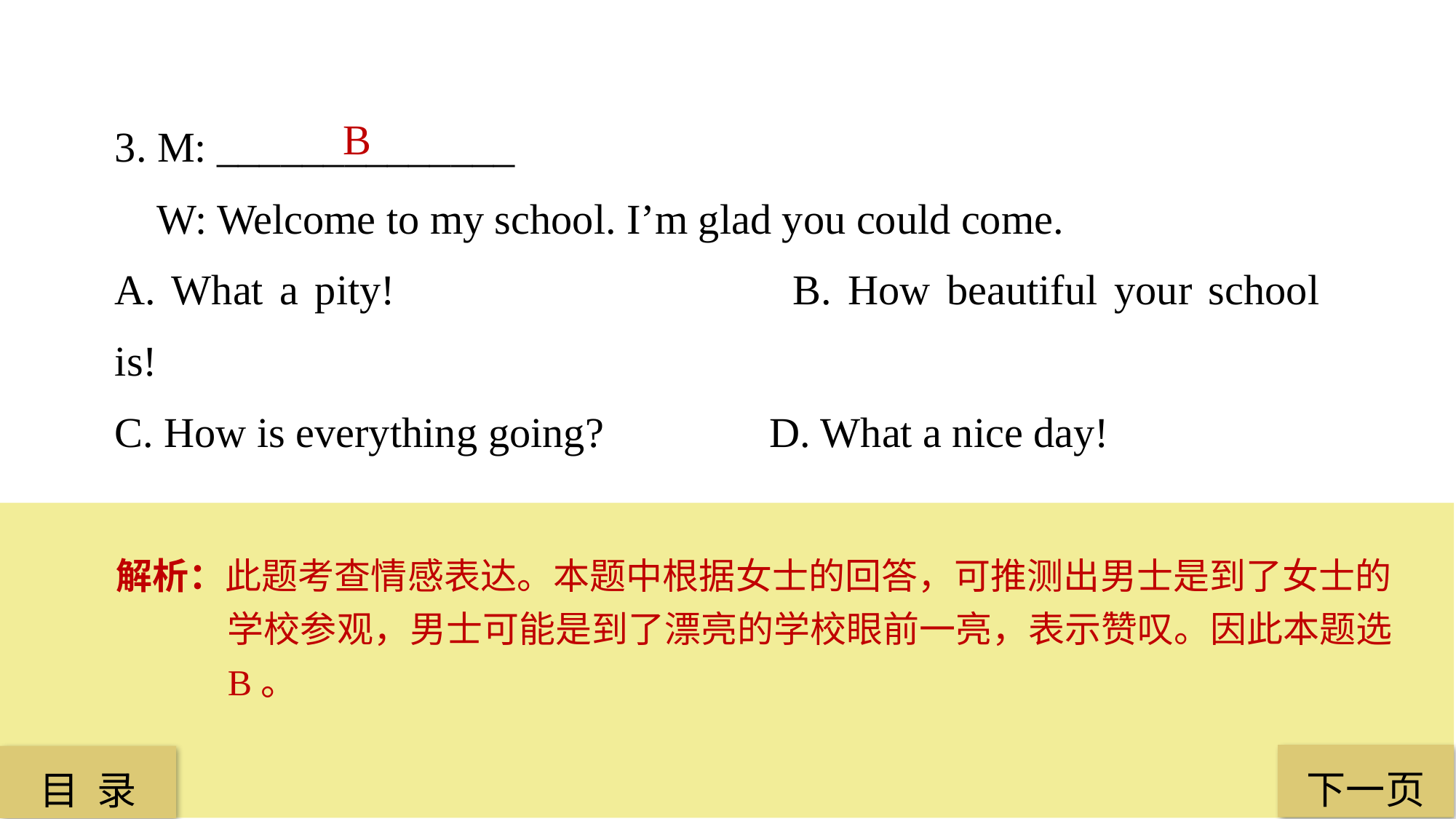

3. M: ______________
    W: Welcome to my school. I’m glad you could come.
A. What a pity! 				B. How beautiful your school is!
C. How is everything going? 		D. What a nice day!
 B
解析：此题考查情感表达。本题中根据女士的回答，可推测出男士是到了女士的学校参观，男士可能是到了漂亮的学校眼前一亮，表示赞叹。因此本题选 B。